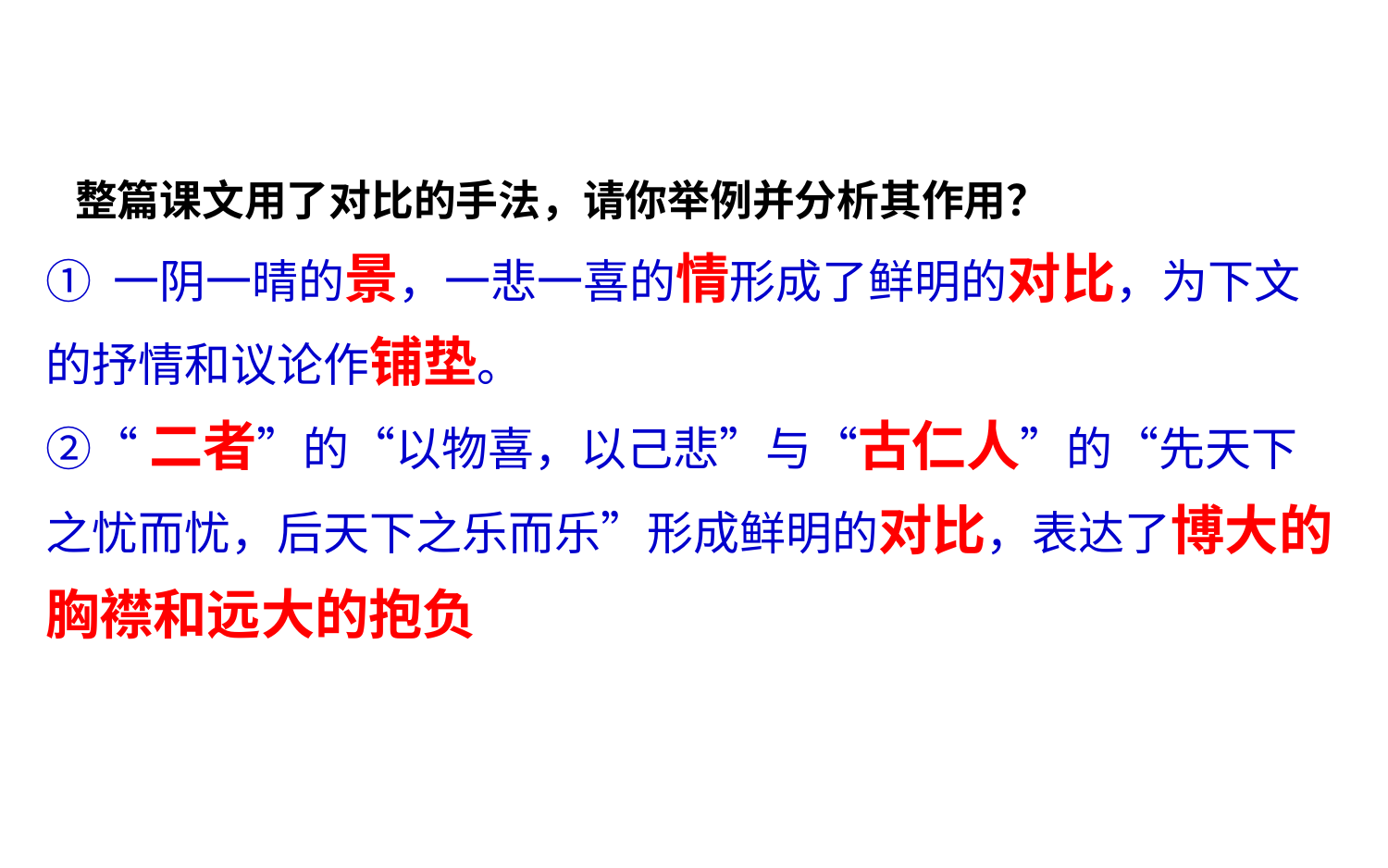

整篇课文用了对比的手法，请你举例并分析其作用？
① 一阴一晴的景，一悲一喜的情形成了鲜明的对比，为下文的抒情和议论作铺垫。
②“二者”的“以物喜，以己悲”与“古仁人”的“先天下之忧而忧，后天下之乐而乐”形成鲜明的对比，表达了博大的胸襟和远大的抱负